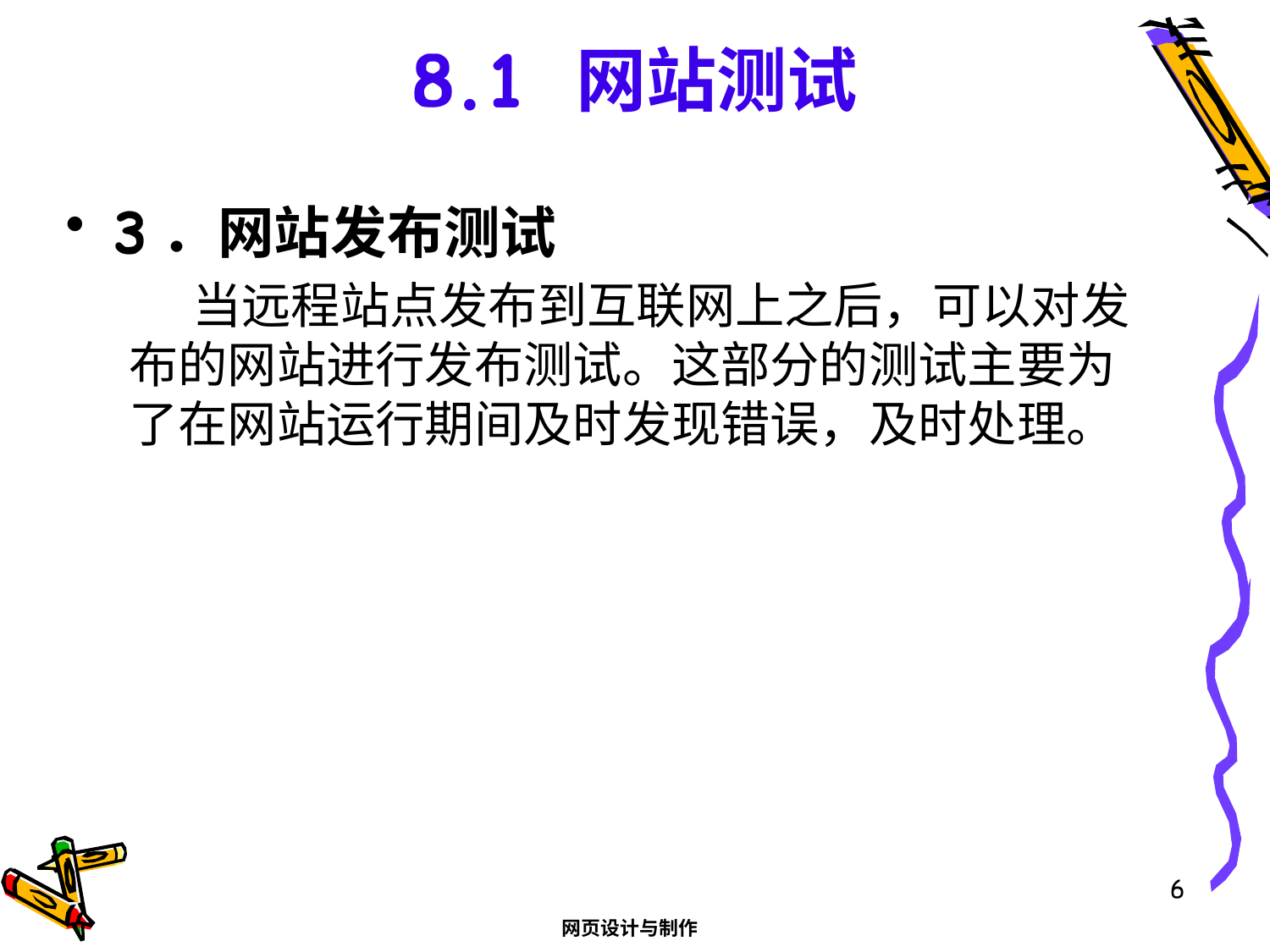

# 8.1 网站测试
3．网站发布测试
当远程站点发布到互联网上之后，可以对发布的网站进行发布测试。这部分的测试主要为了在网站运行期间及时发现错误，及时处理。

6
网页设计与制作